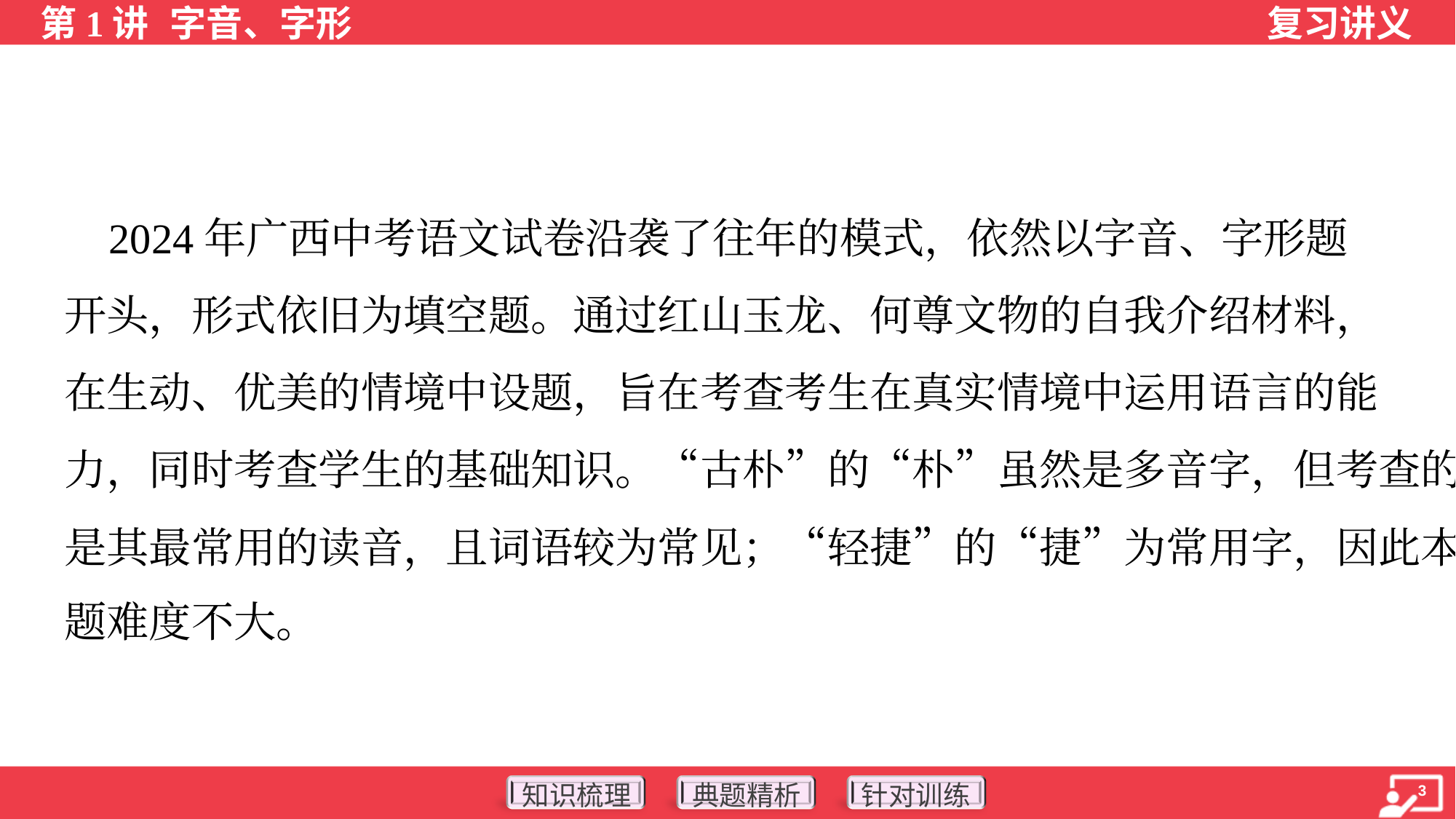

2024年广西中考语文试卷沿袭了往年的模式，依然以字音、字形题
开头，形式依旧为填空题。通过红山玉龙、何尊文物的自我介绍材料，
在生动、优美的情境中设题，旨在考查考生在真实情境中运用语言的能
力，同时考查学生的基础知识。“古朴”的“朴”虽然是多音字，但考查的
是其最常用的读音，且词语较为常见；“轻捷”的“捷”为常用字，因此本
题难度不大。